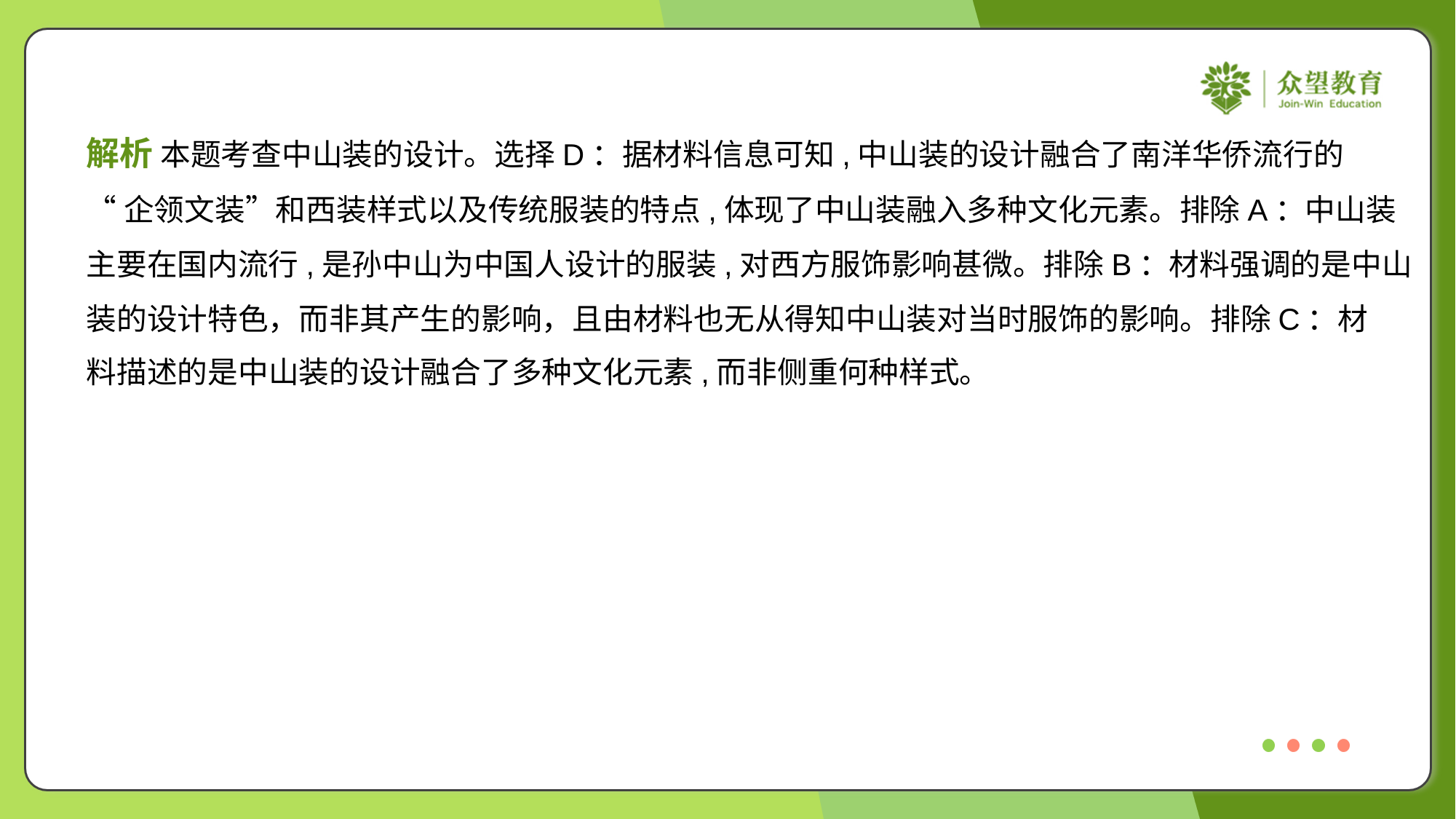

解析 本题考查中山装的设计。选择D：据材料信息可知,中山装的设计融合了南洋华侨流行的
“企领文装”和西装样式以及传统服装的特点,体现了中山装融入多种文化元素。排除A：中山装
主要在国内流行,是孙中山为中国人设计的服装,对西方服饰影响甚微。排除B：材料强调的是中山
装的设计特色，而非其产生的影响，且由材料也无从得知中山装对当时服饰的影响。排除C：材
料描述的是中山装的设计融合了多种文化元素,而非侧重何种样式。